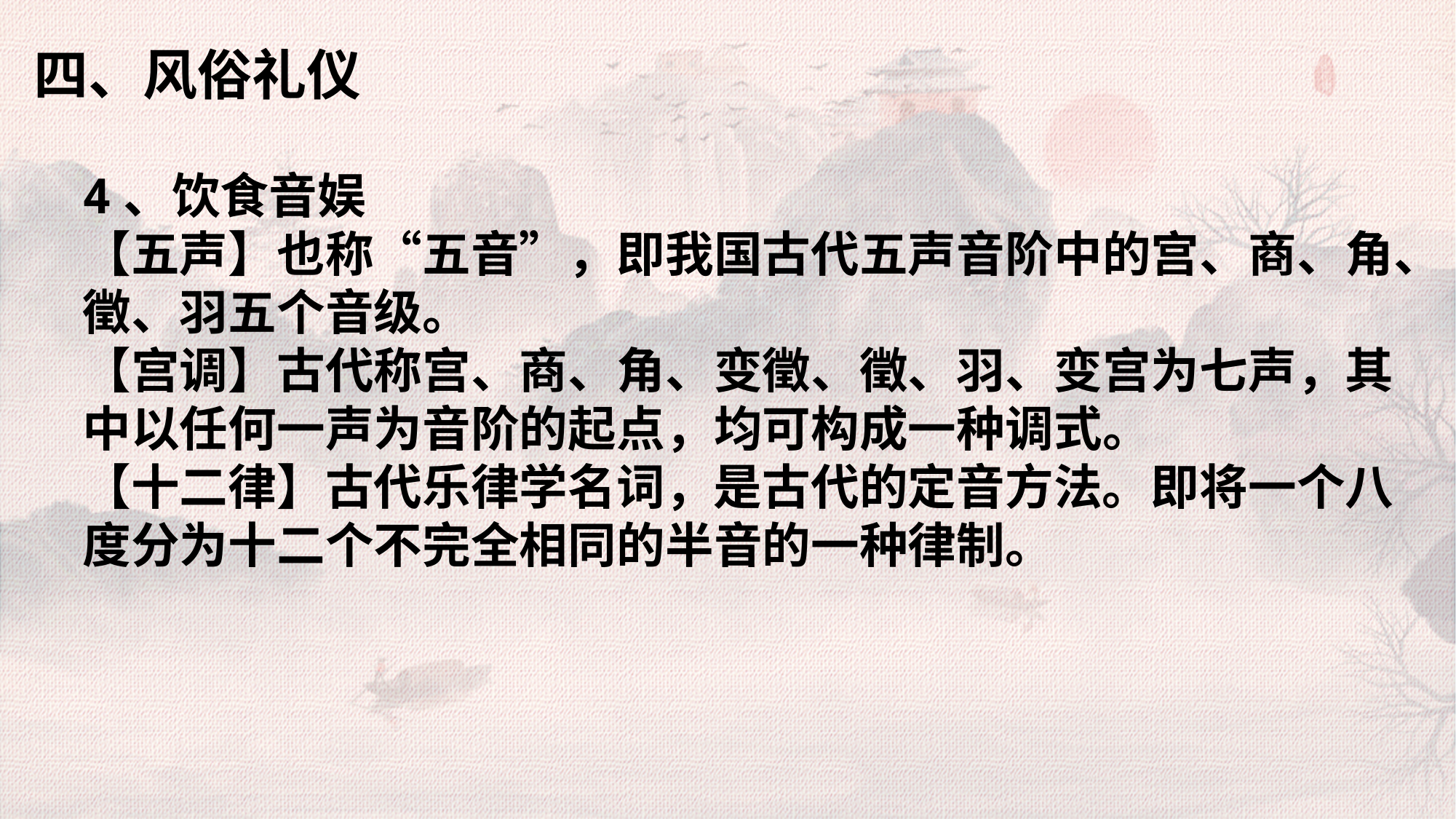

四、风俗礼仪
4、饮食音娱
【五声】也称“五音”，即我国古代五声音阶中的宫、商、角、徵、羽五个音级。
【宫调】古代称宫、商、角、变徵、徵、羽、变宫为七声，其中以任何一声为音阶的起点，均可构成一种调式。
【十二律】古代乐律学名词，是古代的定音方法。即将一个八度分为十二个不完全相同的半音的一种律制。